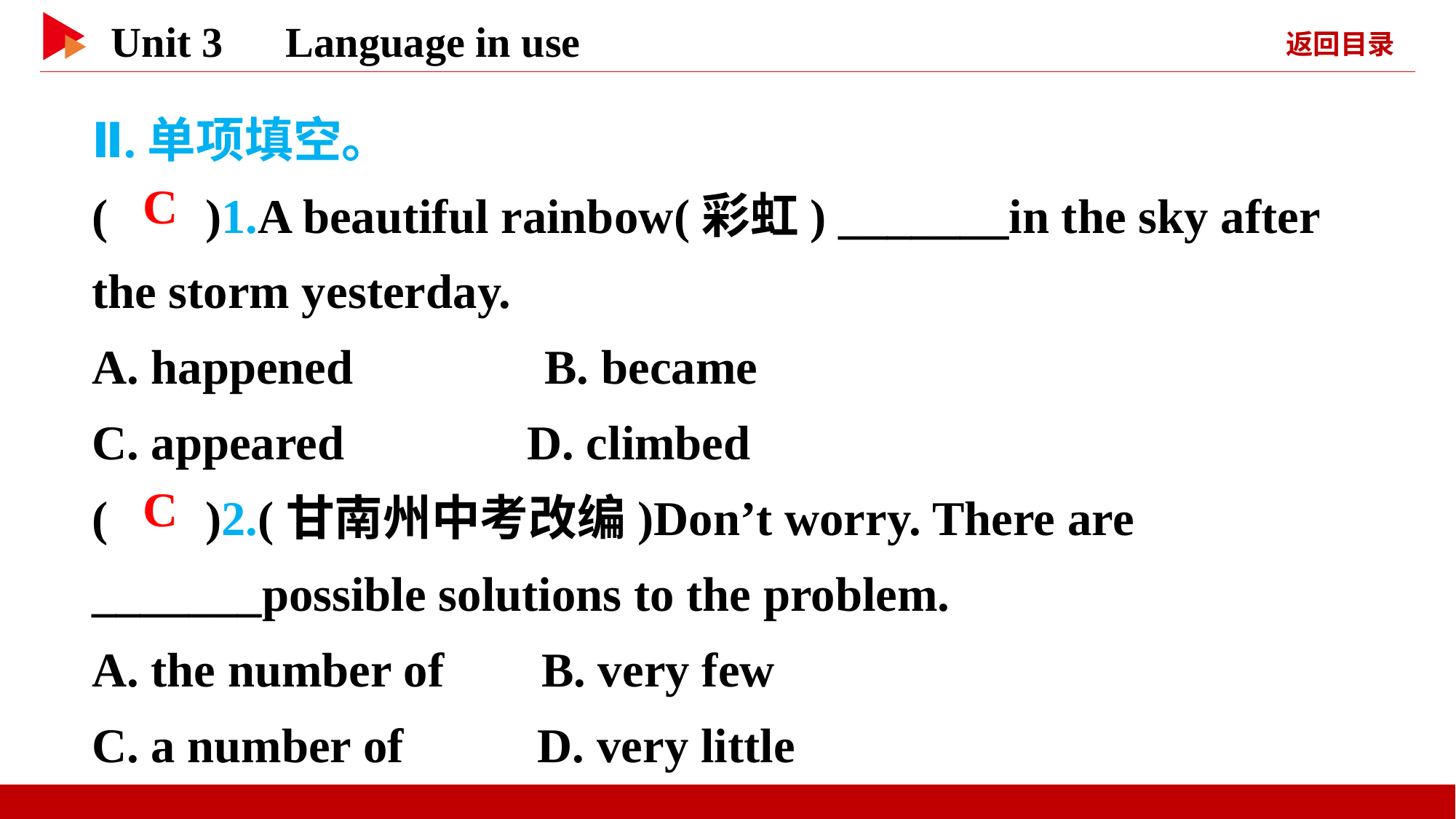

Ⅱ.单项填空。
(        )1.A beautiful rainbow(彩虹) _______in the sky after the storm yesterday.
A. happened　　　  B. became
C. appeared               D. climbed
(        )2.(甘南州中考改编)Don’t worry. There are _______possible solutions to the problem.
A. the number of        B. very few
C. a number of           D. very little
   C
   C